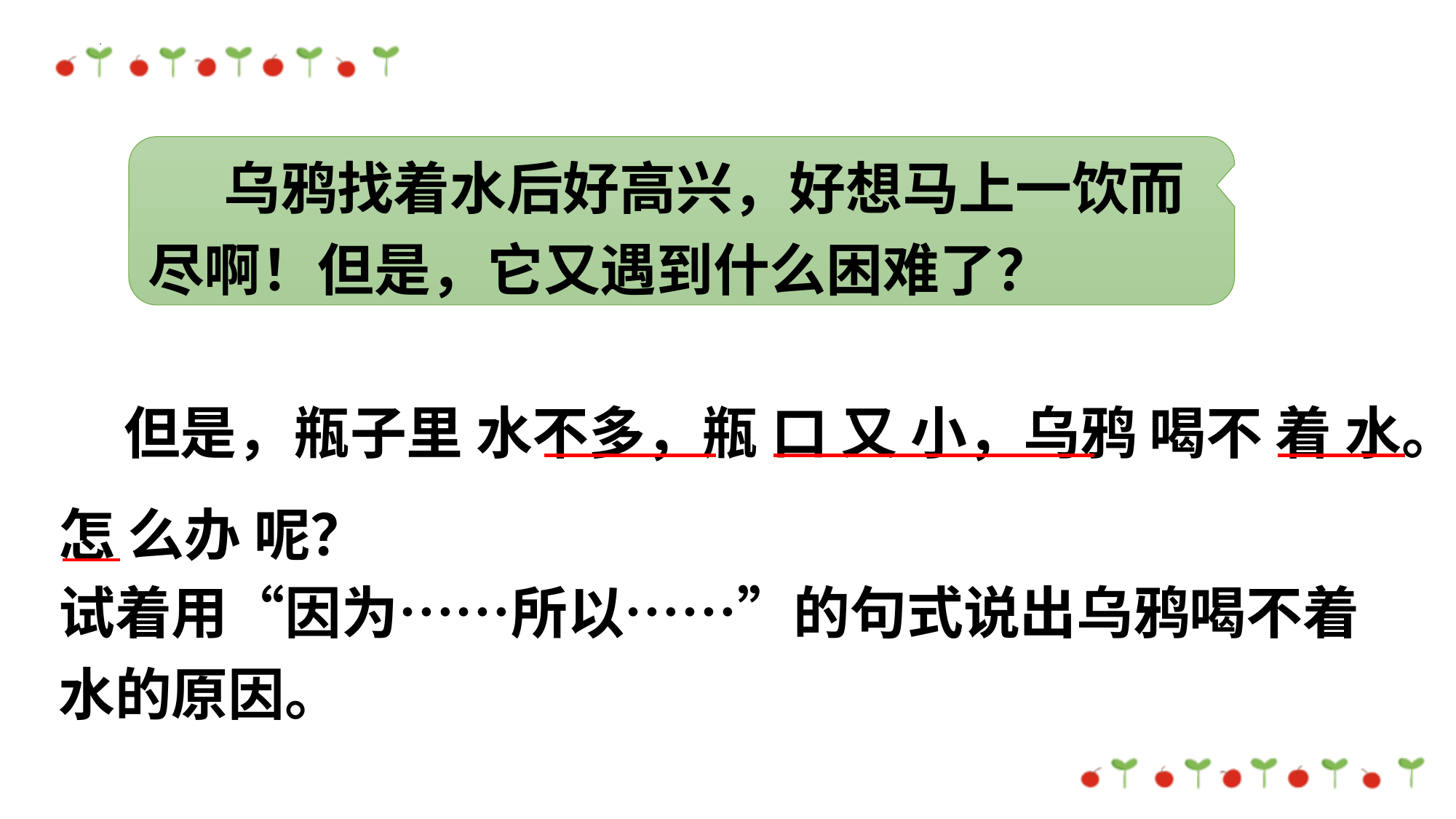

乌鸦找着水后好高兴，好想马上一饮而尽啊！但是，它又遇到什么困难了？
    但是，瓶子里 水不多，瓶 口 又 小，乌鸦 喝不 着 水。怎 么办 呢？
试着用“因为……所以……”的句式说出乌鸦喝不着水的原因。